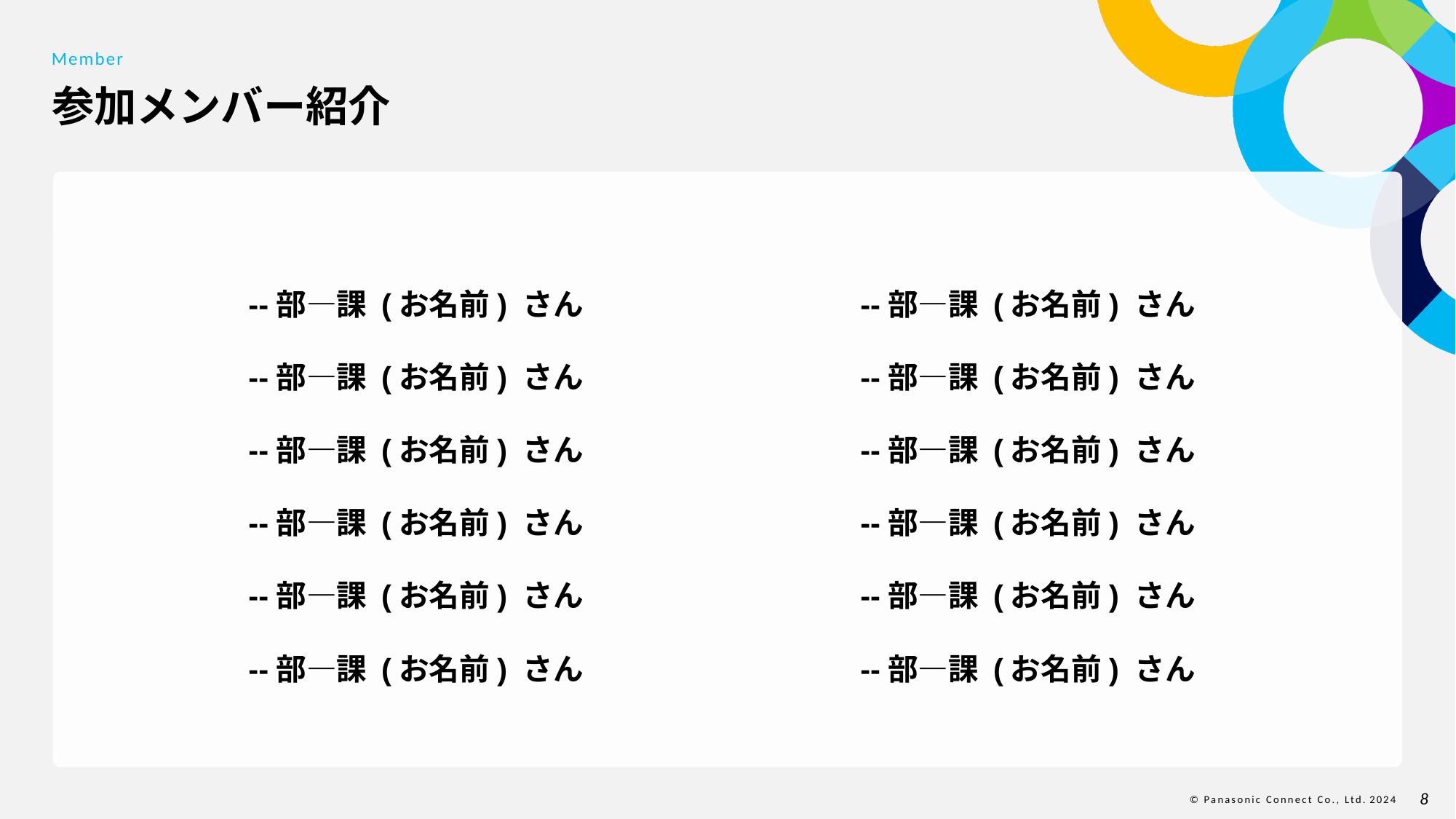

Member
# 参加メンバー紹介
--部—課 (お名前) さん
--部—課 (お名前) さん
--部—課 (お名前) さん
--部—課 (お名前) さん
--部—課 (お名前) さん
--部—課 (お名前) さん
--部—課 (お名前) さん
--部—課 (お名前) さん
--部—課 (お名前) さん
--部—課 (お名前) さん
--部—課 (お名前) さん
--部—課 (お名前) さん